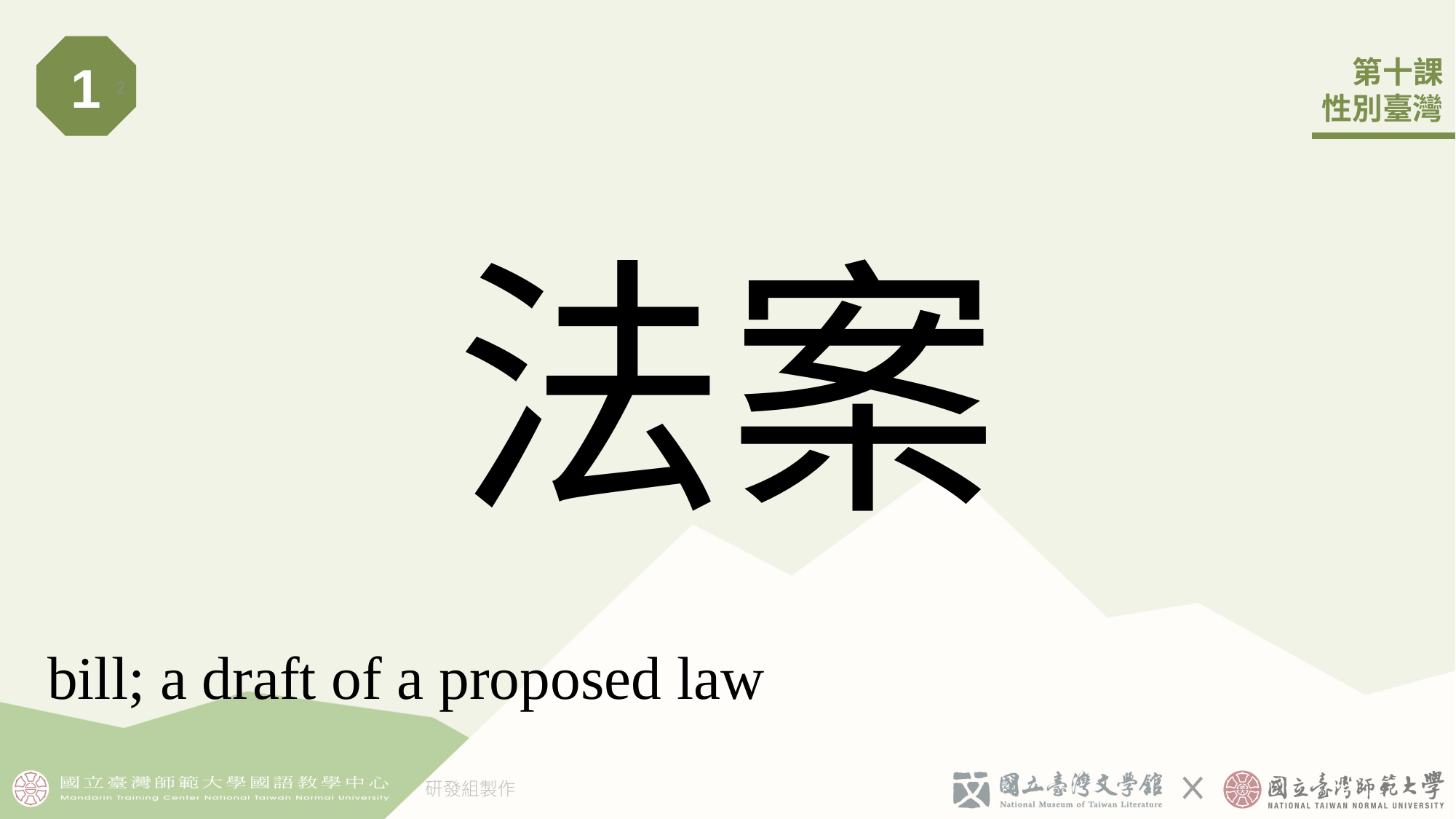

1
2
法案
bill; a draft of a proposed law